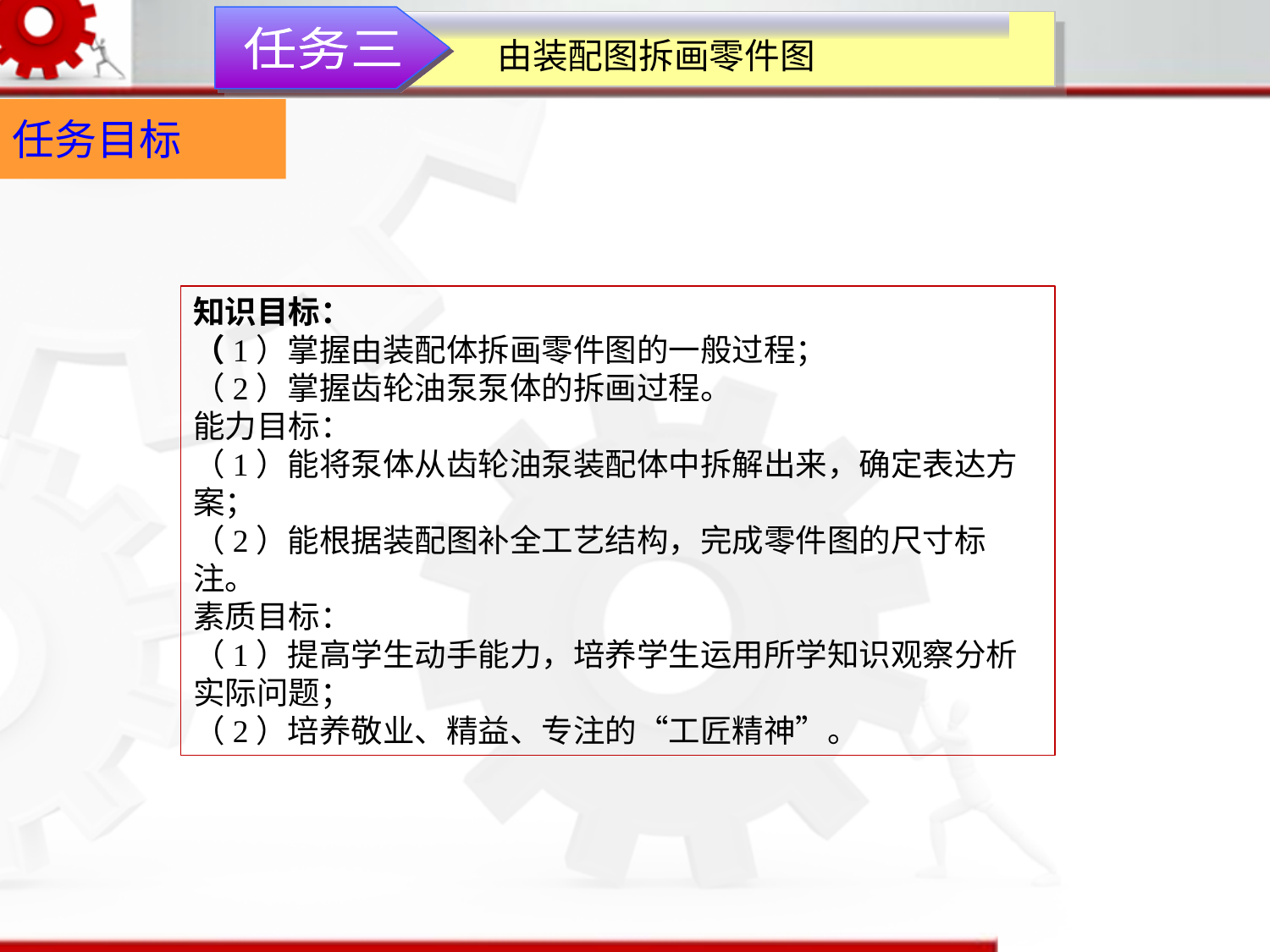

任务三
由装配图拆画零件图
任务目标
知识目标：（1）掌握由装配体拆画零件图的一般过程；（2）掌握齿轮油泵泵体的拆画过程。能力目标：（1）能将泵体从齿轮油泵装配体中拆解出来，确定表达方案；（2）能根据装配图补全工艺结构，完成零件图的尺寸标注。素质目标：（1）提高学生动手能力，培养学生运用所学知识观察分析实际问题；（2）培养敬业、精益、专注的“工匠精神”。